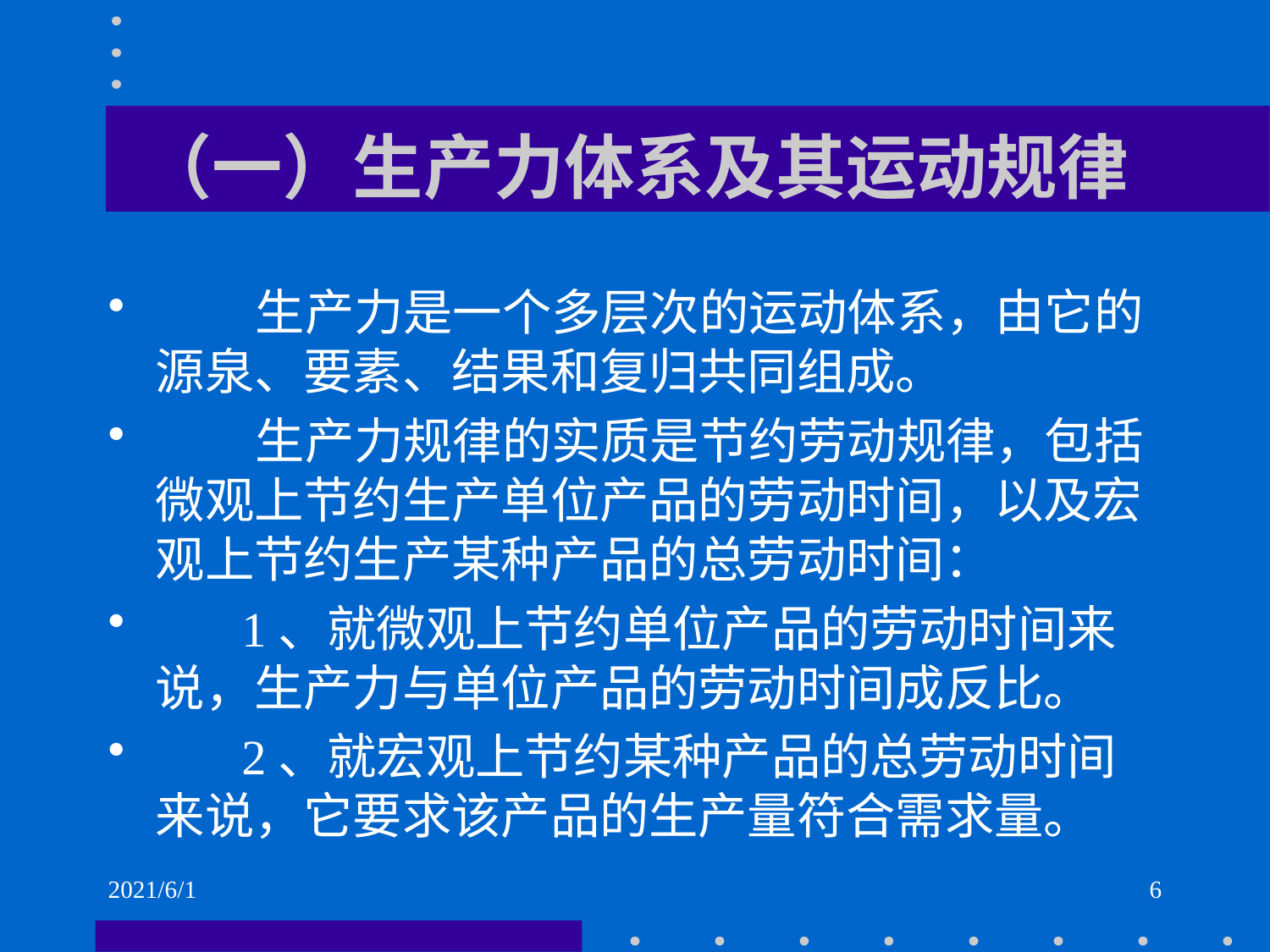

# （一）生产力体系及其运动规律
        生产力是一个多层次的运动体系，由它的源泉、要素、结果和复归共同组成。
        生产力规律的实质是节约劳动规律，包括微观上节约生产单位产品的劳动时间，以及宏观上节约生产某种产品的总劳动时间：
       1、就微观上节约单位产品的劳动时间来说，生产力与单位产品的劳动时间成反比。
       2、就宏观上节约某种产品的总劳动时间来说，它要求该产品的生产量符合需求量。
2021/6/1
6